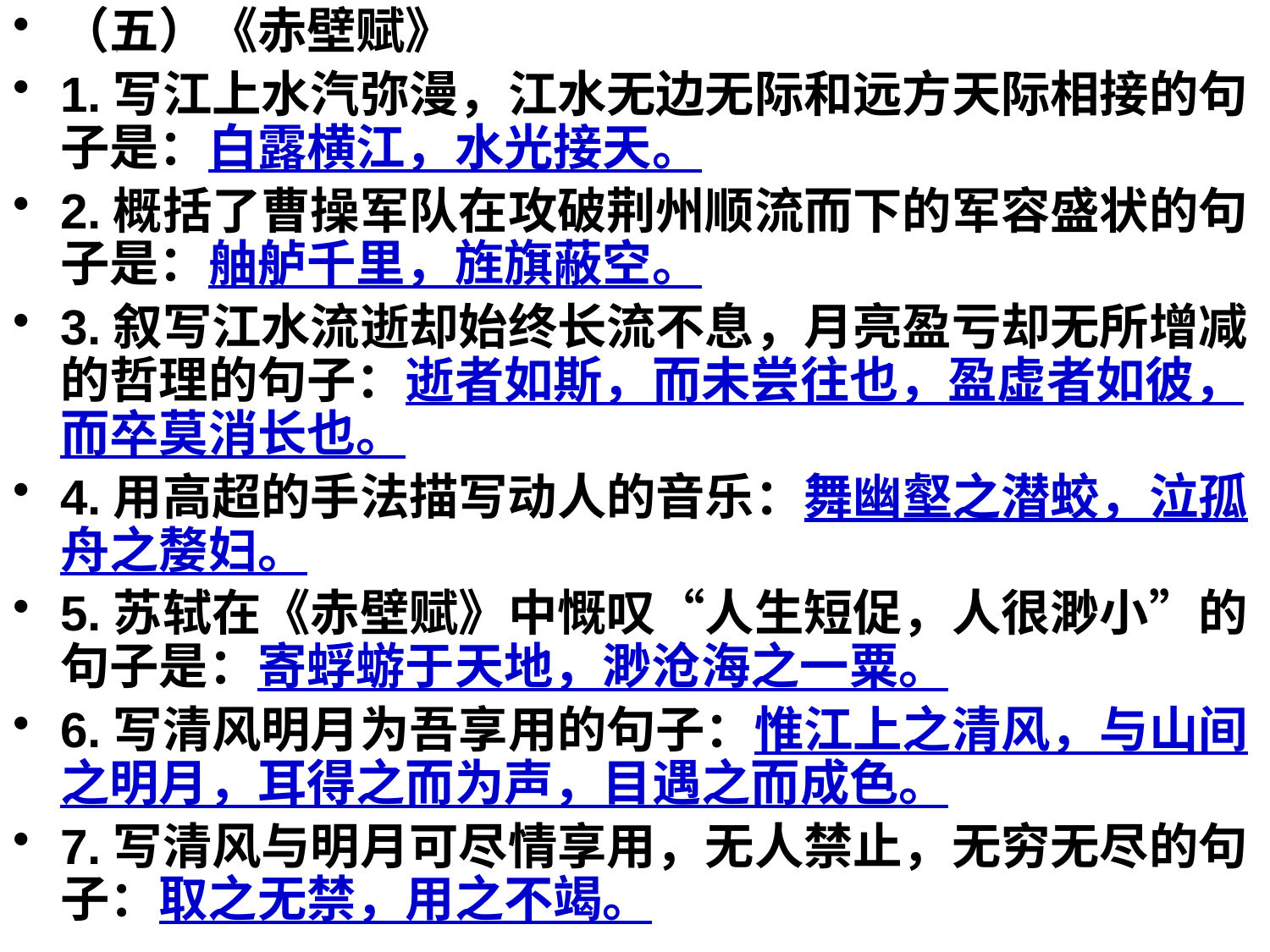

（五）《赤壁赋》
1.写江上水汽弥漫，江水无边无际和远方天际相接的句子是：白露横江，水光接天。
2.概括了曹操军队在攻破荆州顺流而下的军容盛状的句子是：舳舻千里，旌旗蔽空。
3.叙写江水流逝却始终长流不息，月亮盈亏却无所增减的哲理的句子：逝者如斯，而未尝往也，盈虚者如彼，而卒莫消长也。
4.用高超的手法描写动人的音乐：舞幽壑之潜蛟，泣孤舟之嫠妇。
5.苏轼在《赤壁赋》中慨叹“人生短促，人很渺小”的句子是：寄蜉蝣于天地，渺沧海之一粟。
6.写清风明月为吾享用的句子：惟江上之清风，与山间之明月，耳得之而为声，目遇之而成色。
7.写清风与明月可尽情享用，无人禁止，无穷无尽的句子：取之无禁，用之不竭。
#